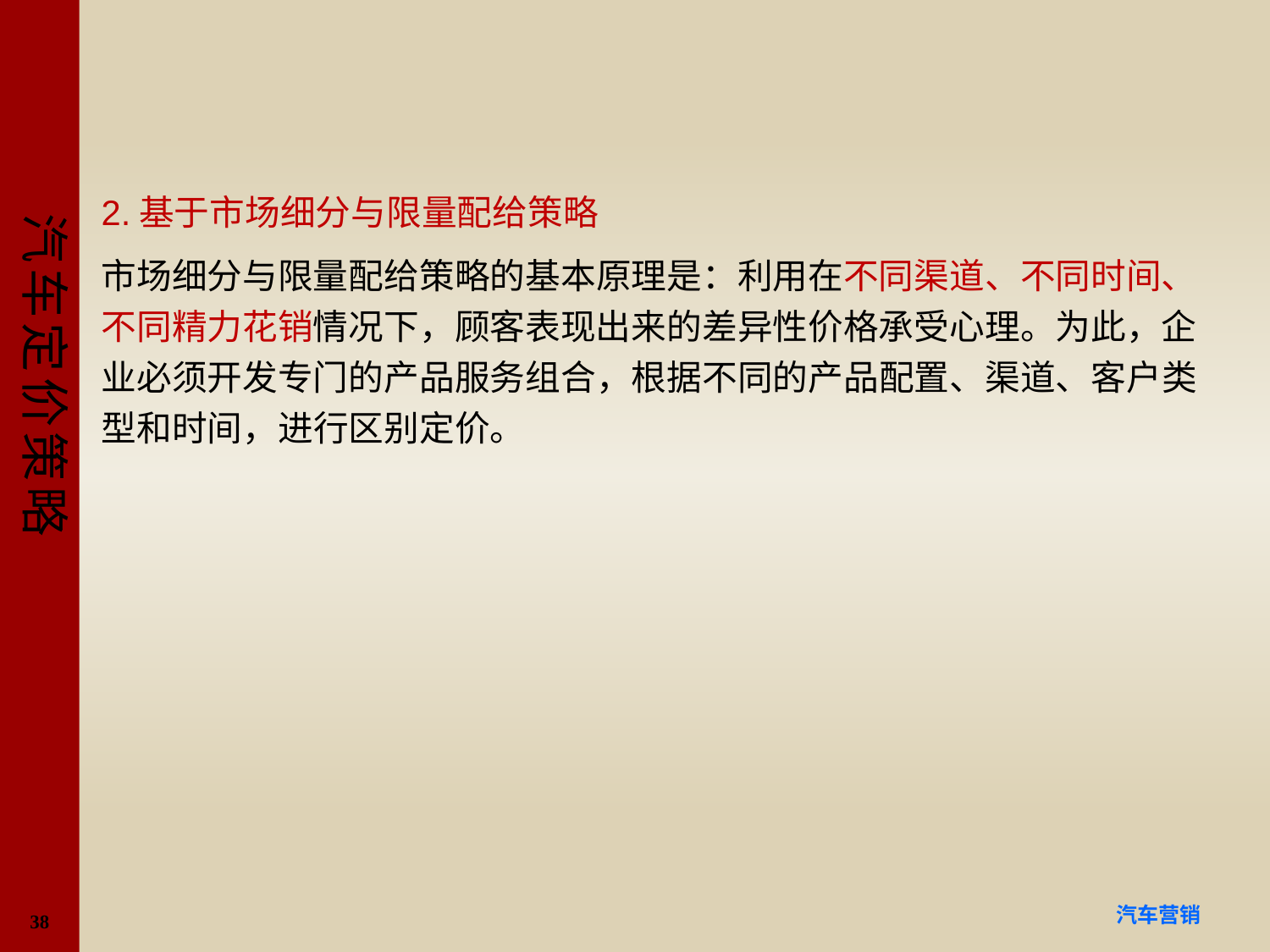

#
2.基于市场细分与限量配给策略
市场细分与限量配给策略的基本原理是：利用在不同渠道、不同时间、不同精力花销情况下，顾客表现出来的差异性价格承受心理。为此，企业必须开发专门的产品服务组合，根据不同的产品配置、渠道、客户类型和时间，进行区别定价。
38